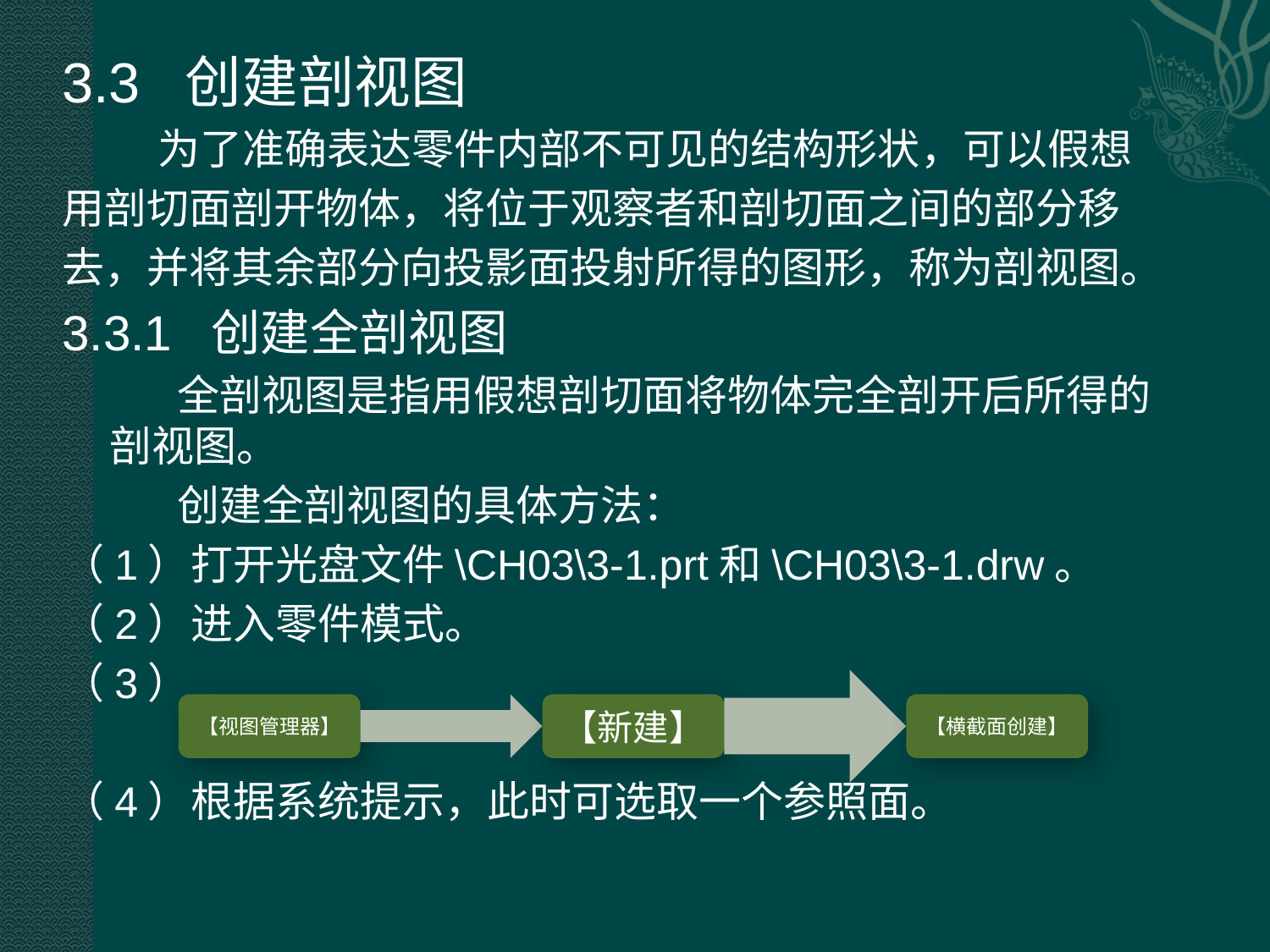

3.3  创建剖视图
         为了准确表达零件内部不可见的结构形状，可以假想
用剖切面剖开物体，将位于观察者和剖切面之间的部分移
去，并将其余部分向投影面投射所得的图形，称为剖视图。
3.3.1  创建全剖视图
           全剖视图是指用假想剖切面将物体完全剖开后所得的剖视图。
           创建全剖视图的具体方法：
（1）打开光盘文件\CH03\3-1.prt和\CH03\3-1.drw。
（2）进入零件模式。
（3）

（4）根据系统提示，此时可选取一个参照面。
【视图管理器】
【新建】
【横截面创建】